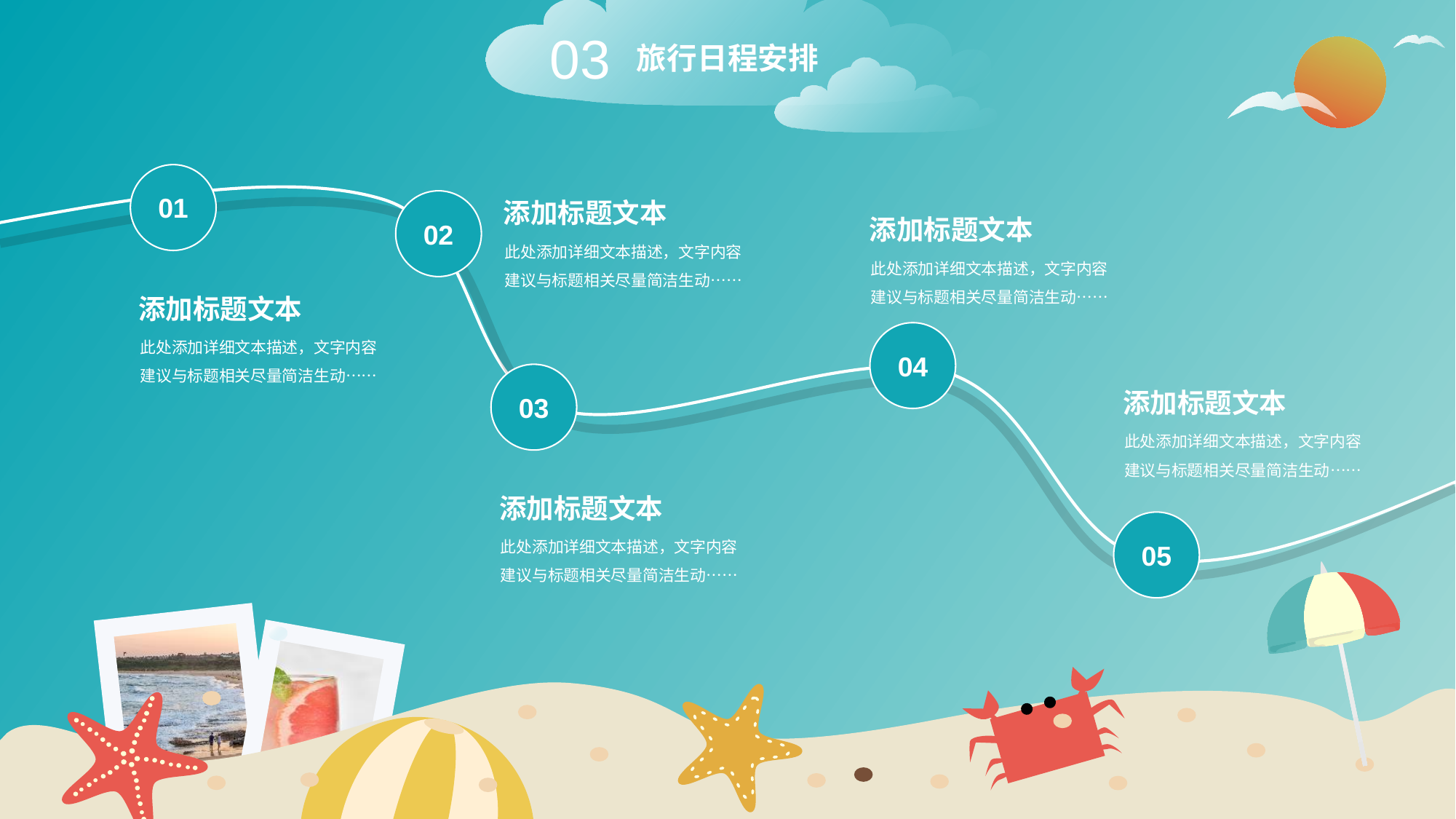

03
旅行日程安排
目录
01

02
添加标题文本
此处添加详细文本描述，文字内容建议与标题相关尽量简洁生动……

添加标题文本
此处添加详细文本描述，文字内容建议与标题相关尽量简洁生动……
夏日旅游相册
添加标题文本
此处添加详细文本描述，文字内容建议与标题相关尽量简洁生动……
04
03
添加标题文本
此处添加详细文本描述，文字内容建议与标题相关尽量简洁生动……
添加标题文本
此处添加详细文本描述，文字内容建议与标题相关尽量简洁生动……
05